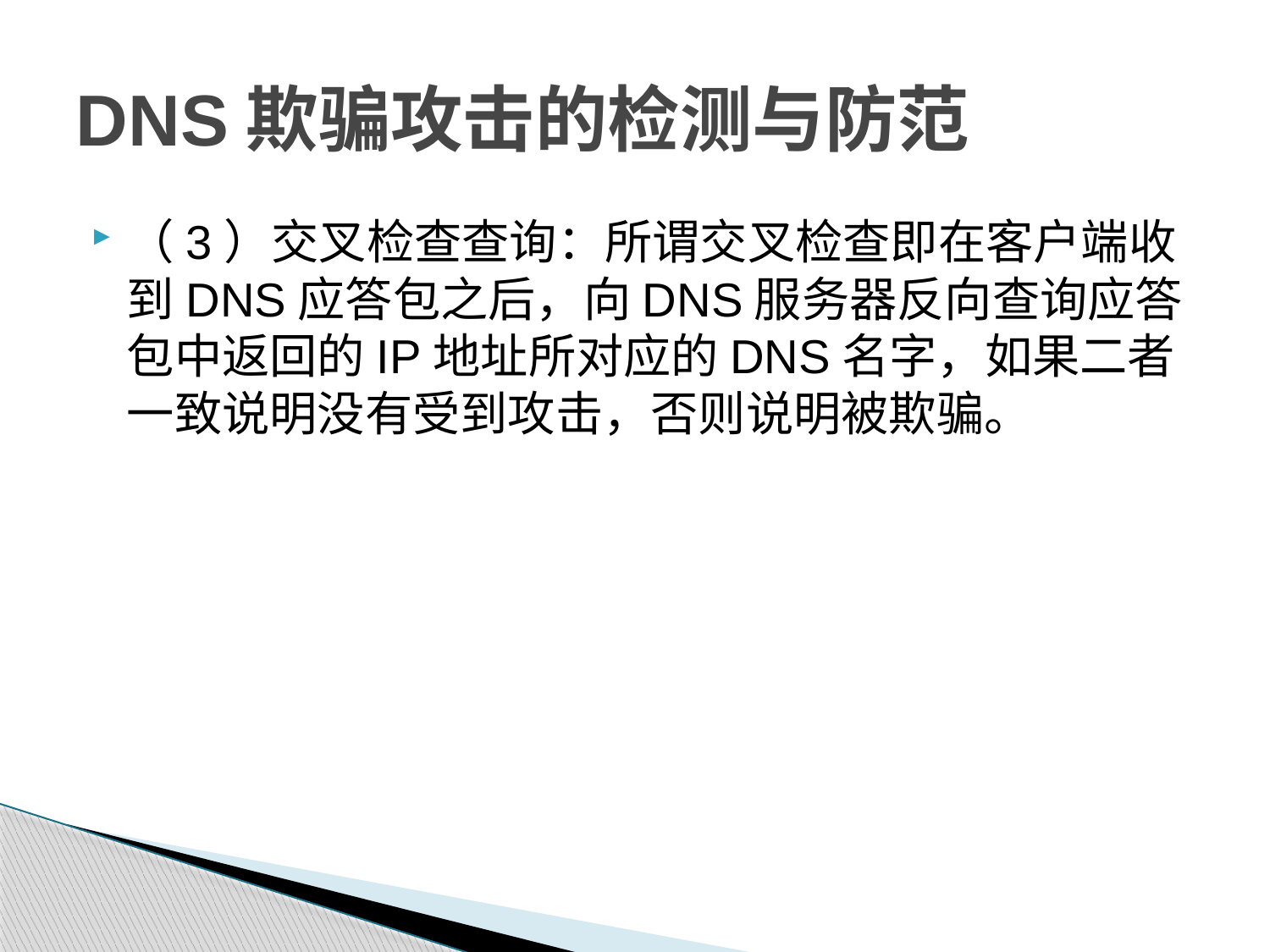

# DNS欺骗攻击的检测与防范
（3）交叉检查查询：所谓交叉检查即在客户端收到DNS应答包之后，向DNS服务器反向查询应答包中返回的IP地址所对应的DNS名字，如果二者一致说明没有受到攻击，否则说明被欺骗。